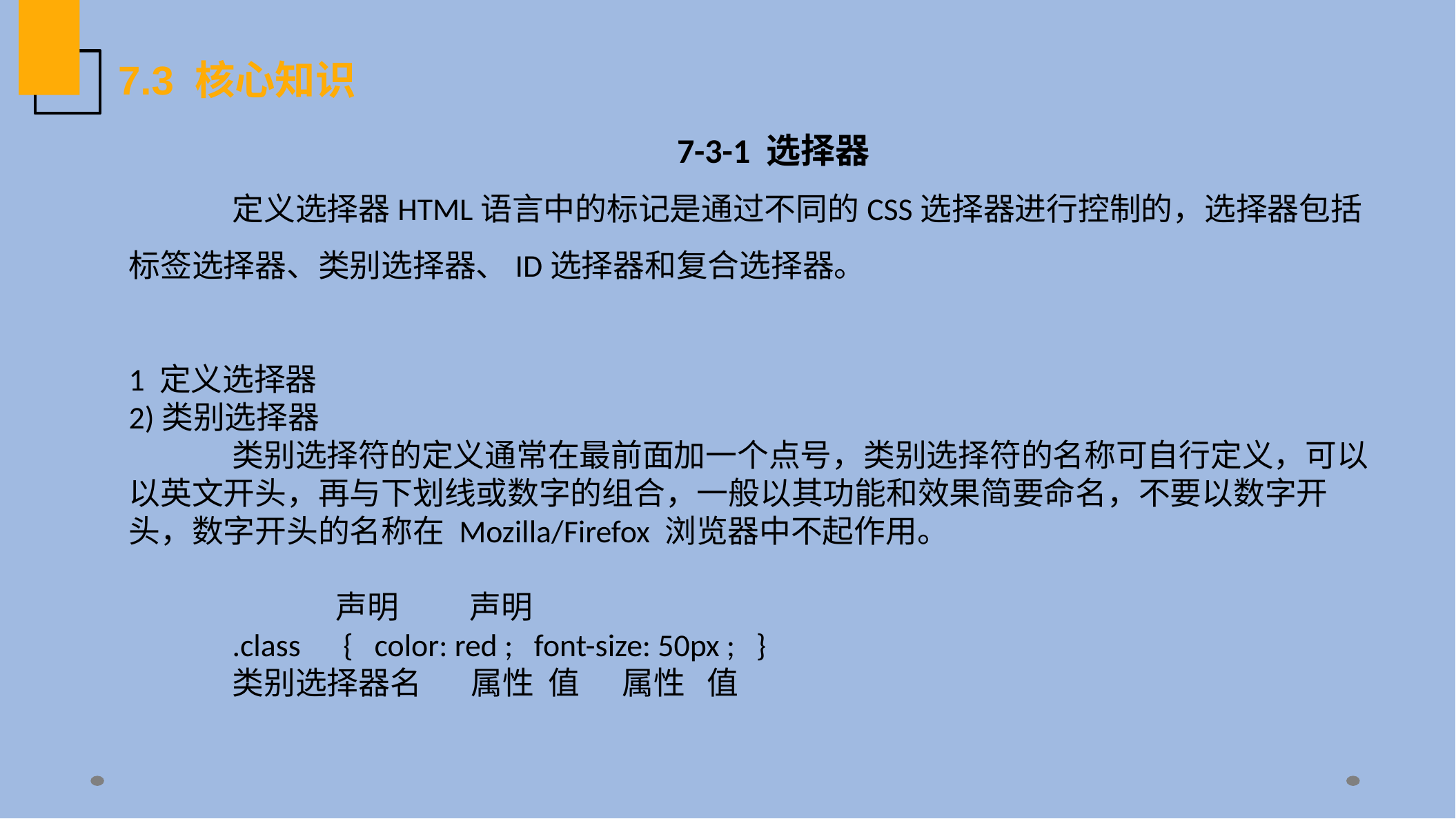

7.3 核心知识
 7-3-1 选择器
	定义选择器HTML语言中的标记是通过不同的CSS选择器进行控制的，选择器包括标签选择器、类别选择器、ID选择器和复合选择器。

1 定义选择器
2)类别选择器
	类别选择符的定义通常在最前面加一个点号，类别选择符的名称可自行定义，可以以英文开头，再与下划线或数字的组合，一般以其功能和效果简要命名，不要以数字开头，数字开头的名称在 Mozilla/Firefox 浏览器中不起作用。

		声明          声明
	.class      {   color: red ;   font-size: 50px ;   }
	类别选择器名       属性  值      属性   值